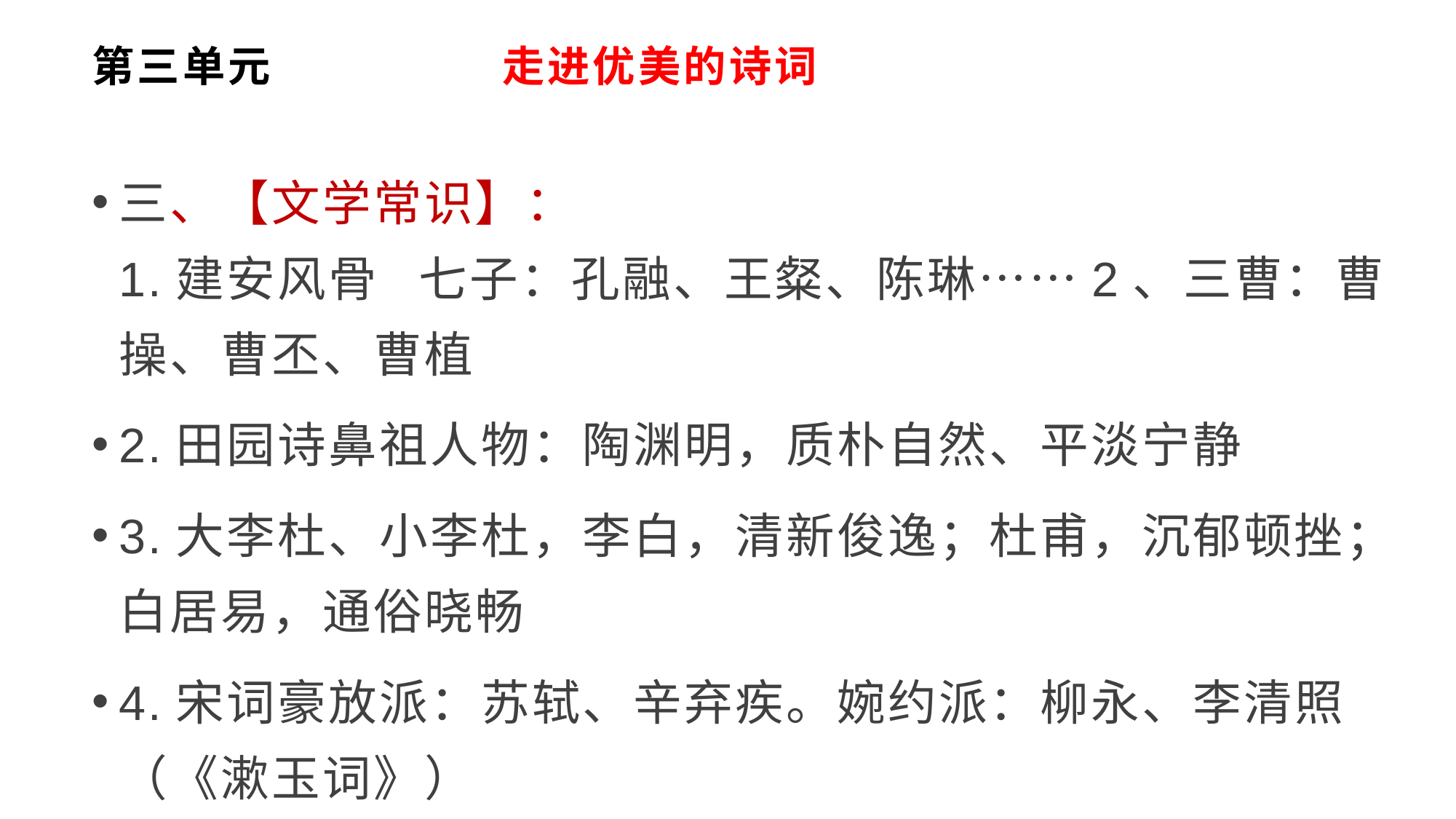

# 第三单元                  走进优美的诗词
三、【文学常识】：
1.建安风骨   七子：孔融、王粲、陈琳……2、三曹：曹操、曹丕、曹植
2.田园诗鼻祖人物：陶渊明，质朴自然、平淡宁静
3.大李杜、小李杜，李白，清新俊逸；杜甫，沉郁顿挫；白居易，通俗晓畅
4.宋词豪放派：苏轼、辛弃疾。婉约派：柳永、李清照（《漱玉词》）